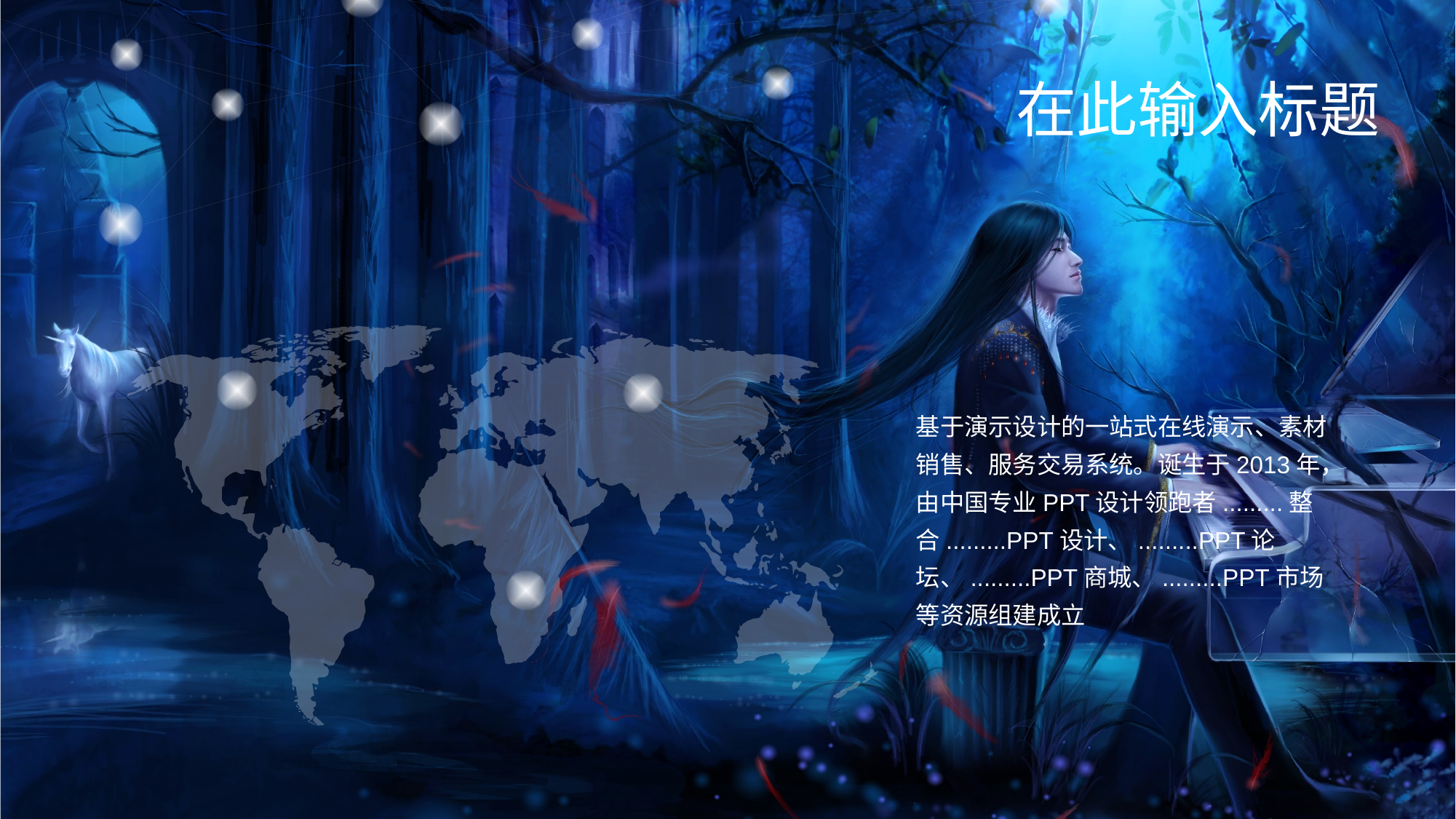

在此输入标题

基于演示设计的一站式在线演示、素材销售、服务交易系统。诞生于2013年，由中国专业PPT设计领跑者.........整合.........PPT设计、.........PPT论坛、.........PPT商城、.........PPT市场等资源组建成立